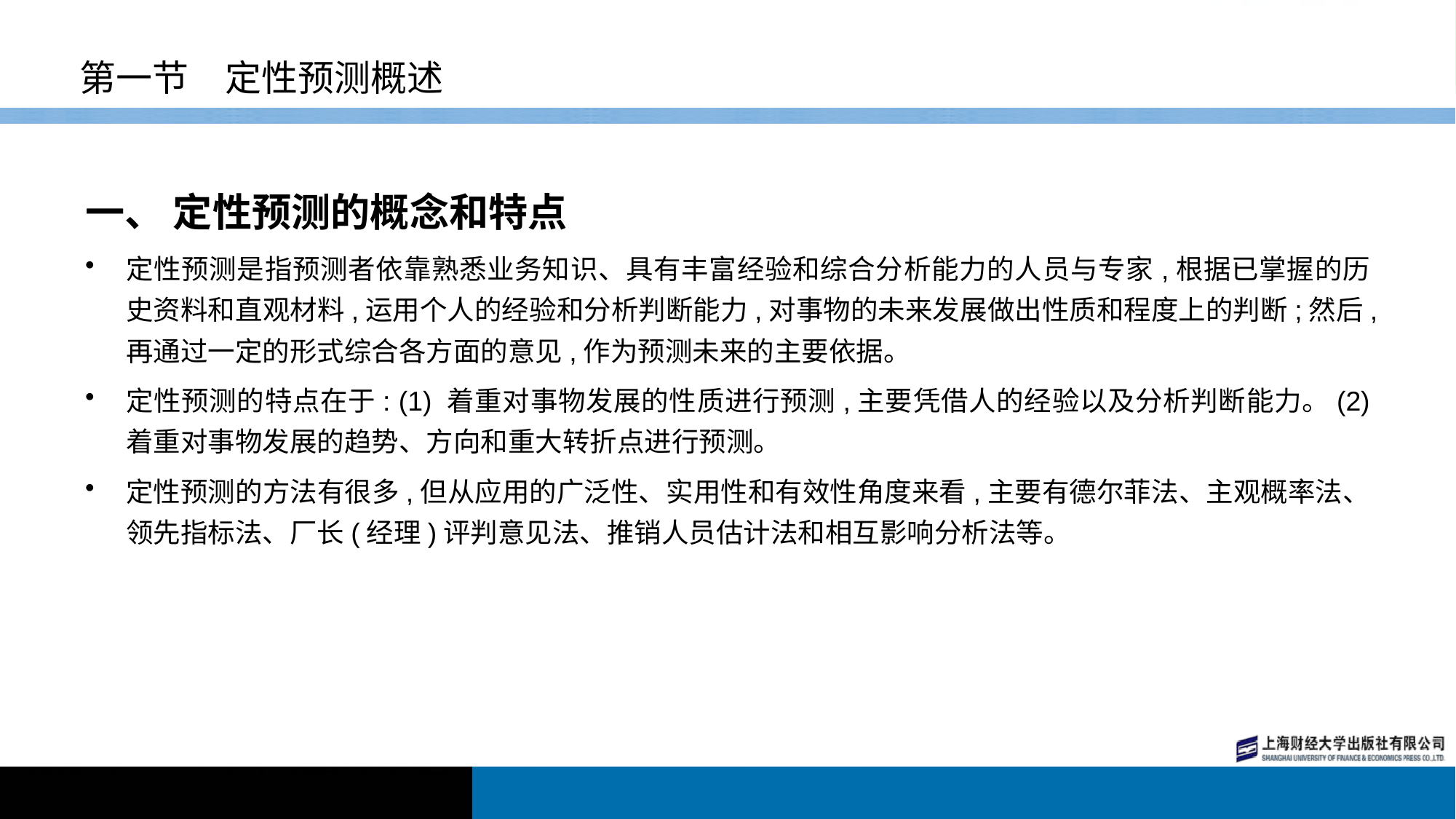

# 第一节　定性预测概述
一、 定性预测的概念和特点
定性预测是指预测者依靠熟悉业务知识、具有丰富经验和综合分析能力的人员与专家,根据已掌握的历史资料和直观材料,运用个人的经验和分析判断能力,对事物的未来发展做出性质和程度上的判断;然后,再通过一定的形式综合各方面的意见,作为预测未来的主要依据。
定性预测的特点在于: (1) 着重对事物发展的性质进行预测,主要凭借人的经验以及分析判断能力。(2) 着重对事物发展的趋势、方向和重大转折点进行预测。
定性预测的方法有很多,但从应用的广泛性、实用性和有效性角度来看,主要有德尔菲法、主观概率法、领先指标法、厂长(经理)评判意见法、推销人员估计法和相互影响分析法等。
3